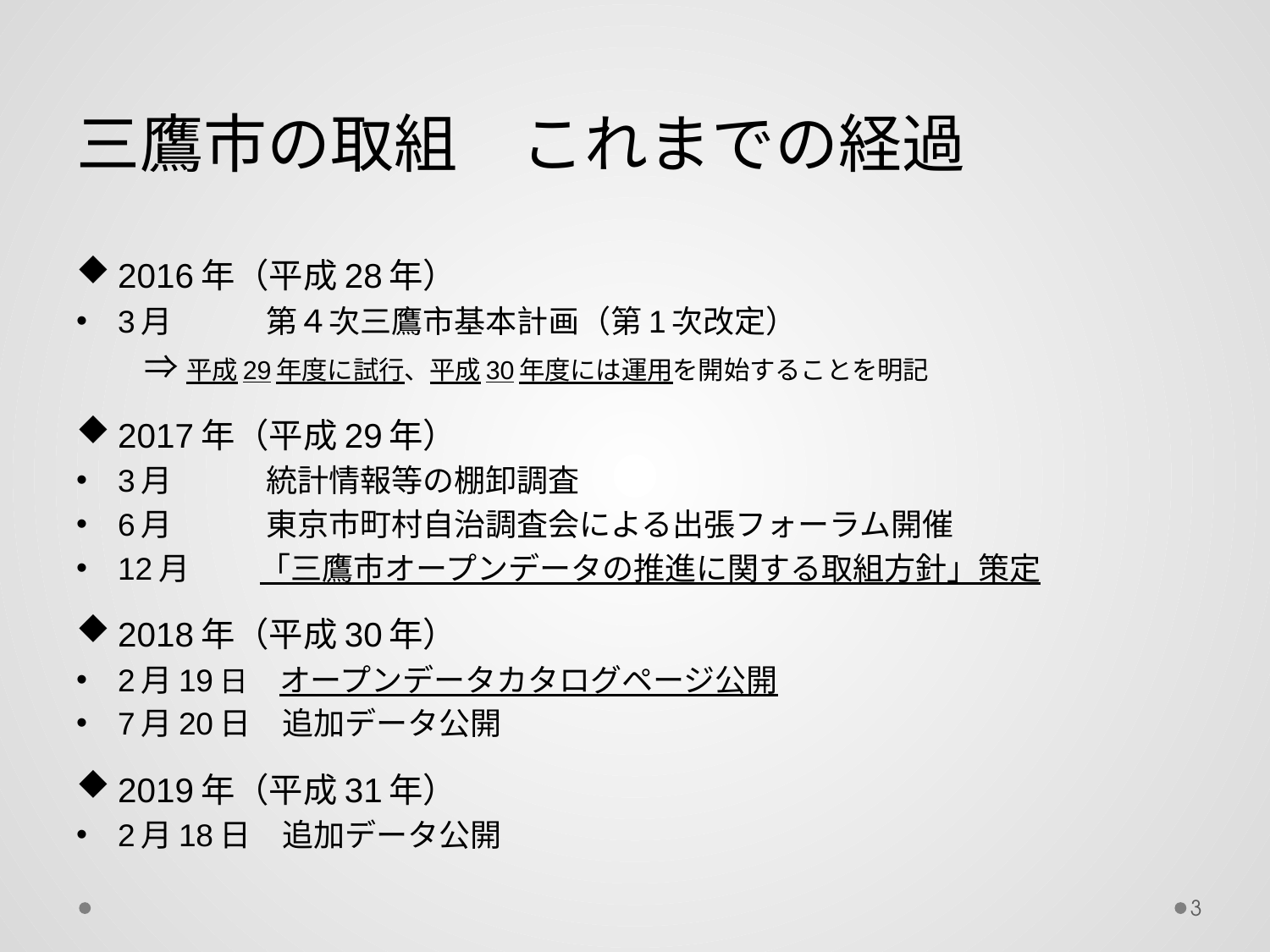

# 三鷹市の取組　これまでの経過
2016年（平成28年）
3月　　　第４次三鷹市基本計画（第1次改定）
　　⇒ 平成29年度に試行、平成30年度には運用を開始することを明記

2017年（平成29年）
3月　　　統計情報等の棚卸調査
6月　　　東京市町村自治調査会による出張フォーラム開催
12月 　　「三鷹市オープンデータの推進に関する取組方針」策定

2018年（平成30年）
2月19日　オープンデータカタログページ公開
7月20日　追加データ公開

2019年（平成31年）
2月18日　追加データ公開
3